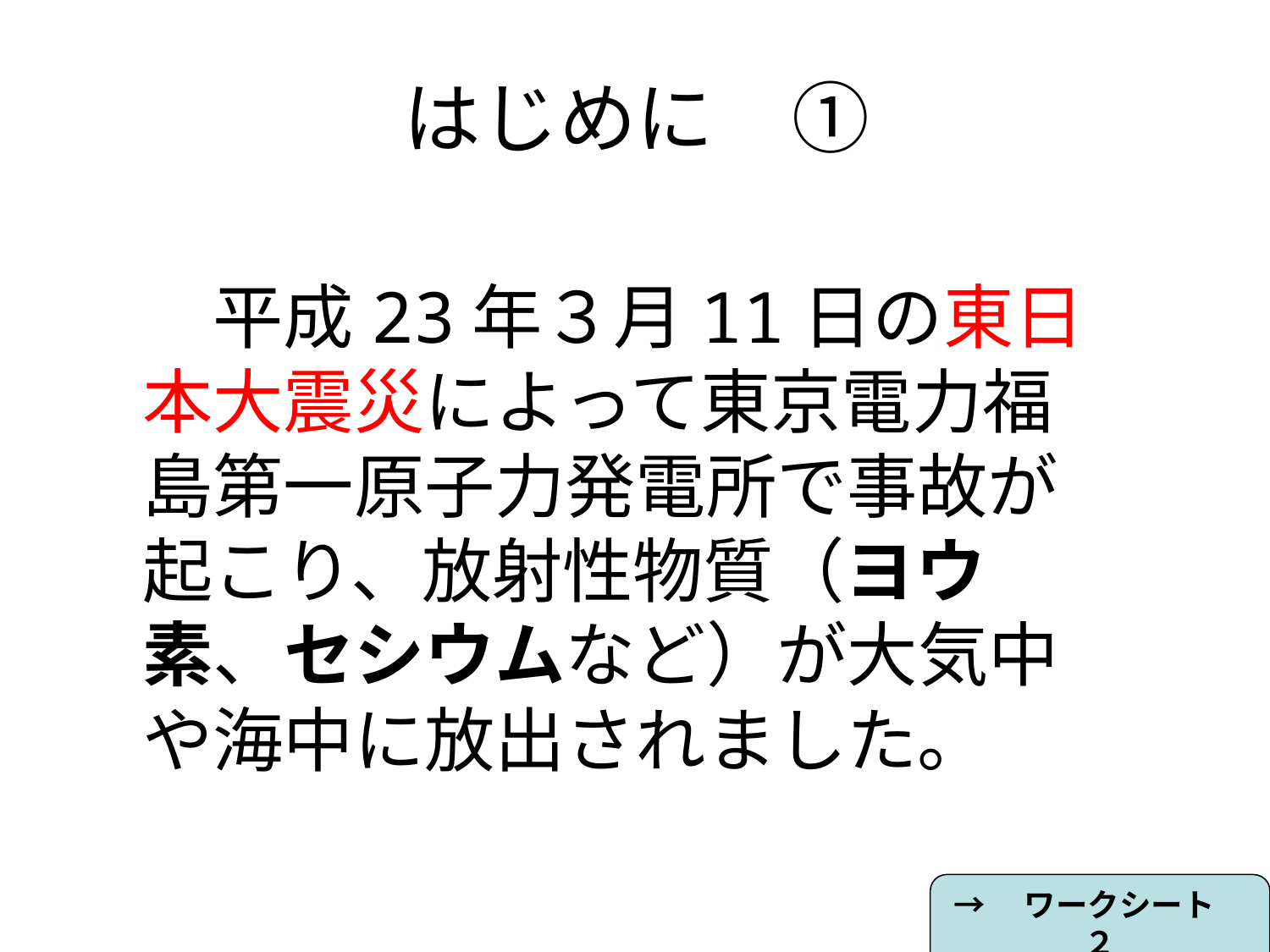

# はじめに　①
　平成23年３月11日の東日本大震災によって東京電力福島第一原子力発電所で事故が起こり、放射性物質（ヨウ素、セシウムなど）が大気中や海中に放出されました。
→　ワークシート　２